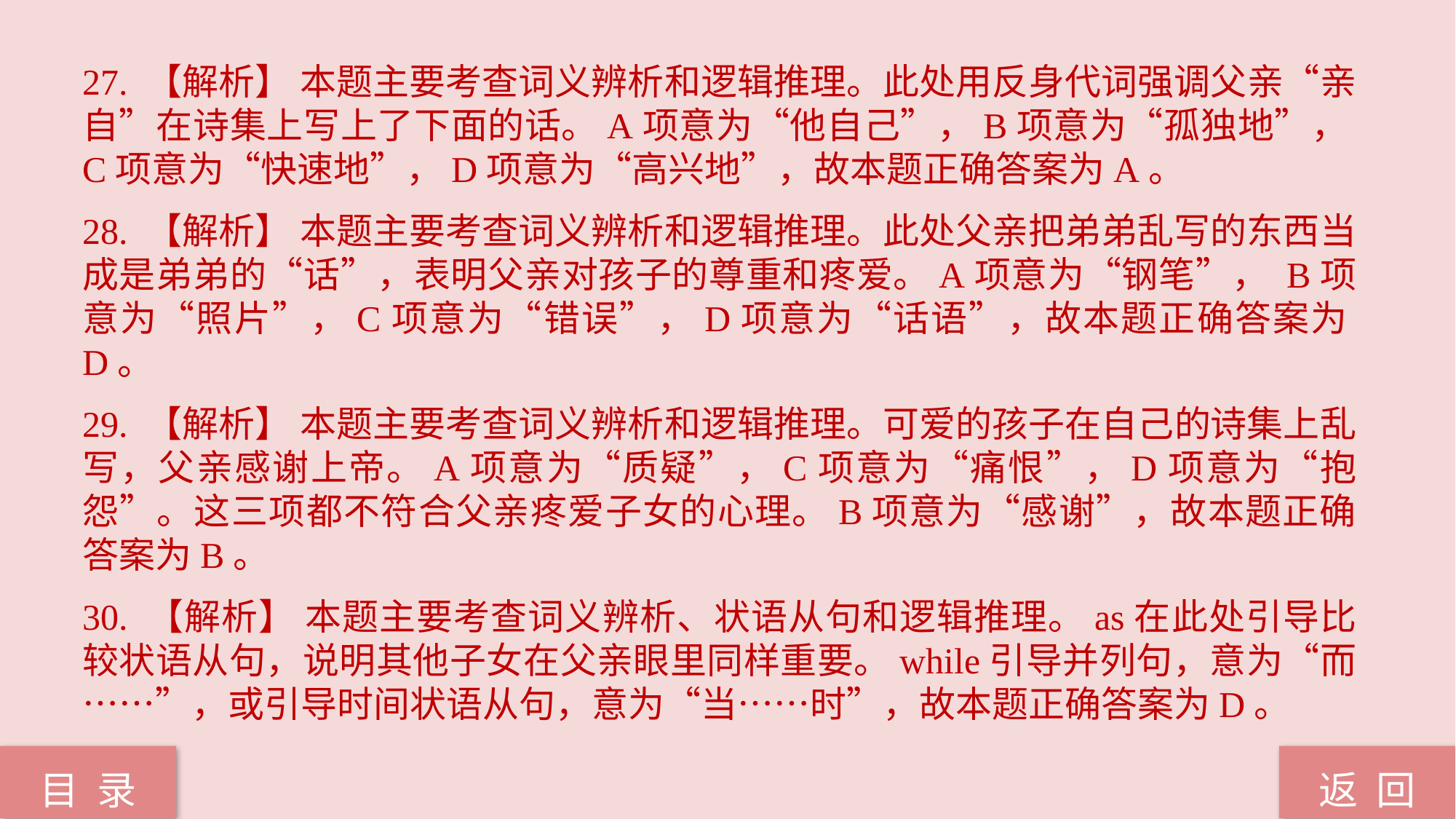

27. 【解析】 本题主要考查词义辨析和逻辑推理。此处用反身代词强调父亲“亲自”在诗集上写上了下面的话。A项意为“他自己”，B项意为“孤独地”，C项意为“快速地”，D项意为“高兴地”，故本题正确答案为A。
28. 【解析】 本题主要考查词义辨析和逻辑推理。此处父亲把弟弟乱写的东西当成是弟弟的“话”，表明父亲对孩子的尊重和疼爱。A项意为“钢笔”， B项意为“照片”，C项意为“错误”，D项意为“话语”，故本题正确答案为D。
29. 【解析】 本题主要考查词义辨析和逻辑推理。可爱的孩子在自己的诗集上乱写，父亲感谢上帝。A项意为“质疑”，C项意为“痛恨”，D项意为“抱怨”。这三项都不符合父亲疼爱子女的心理。B项意为“感谢”，故本题正确答案为B。
30. 【解析】 本题主要考查词义辨析、状语从句和逻辑推理。as在此处引导比较状语从句，说明其他子女在父亲眼里同样重要。while引导并列句，意为“而……”，或引导时间状语从句，意为“当……时”，故本题正确答案为D。
返  回